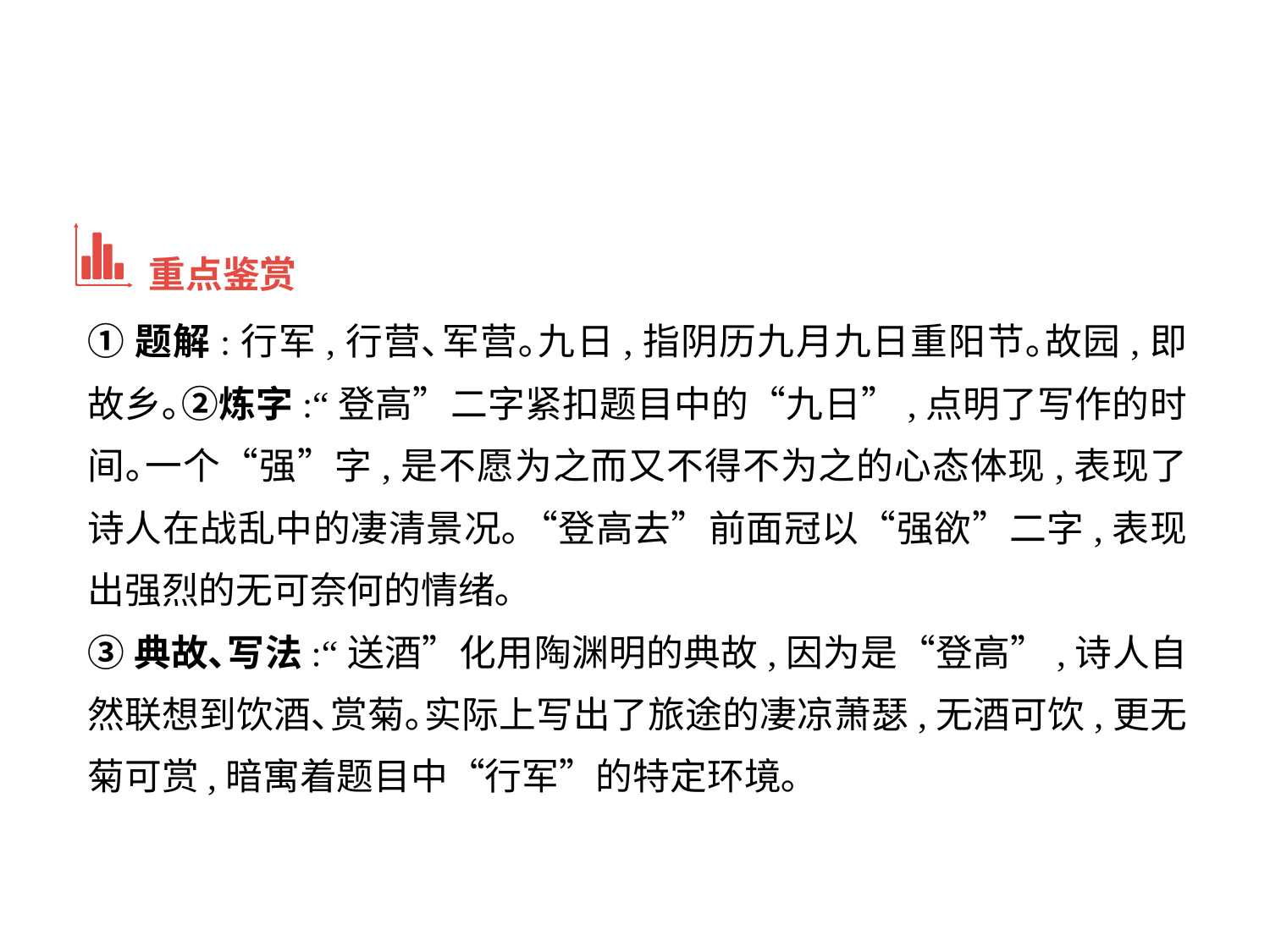

重点鉴赏
①题解:行军,行营､军营｡九日,指阴历九月九日重阳节｡故园,即故乡｡②炼字:“登高”二字紧扣题目中的“九日”,点明了写作的时间｡一个“强”字,是不愿为之而又不得不为之的心态体现,表现了诗人在战乱中的凄清景况｡“登高去”前面冠以“强欲”二字,表现出强烈的无可奈何的情绪｡
③典故､写法:“送酒”化用陶渊明的典故,因为是“登高”,诗人自然联想到饮酒､赏菊｡实际上写出了旅途的凄凉萧瑟,无酒可饮,更无菊可赏,暗寓着题目中“行军”的特定环境｡